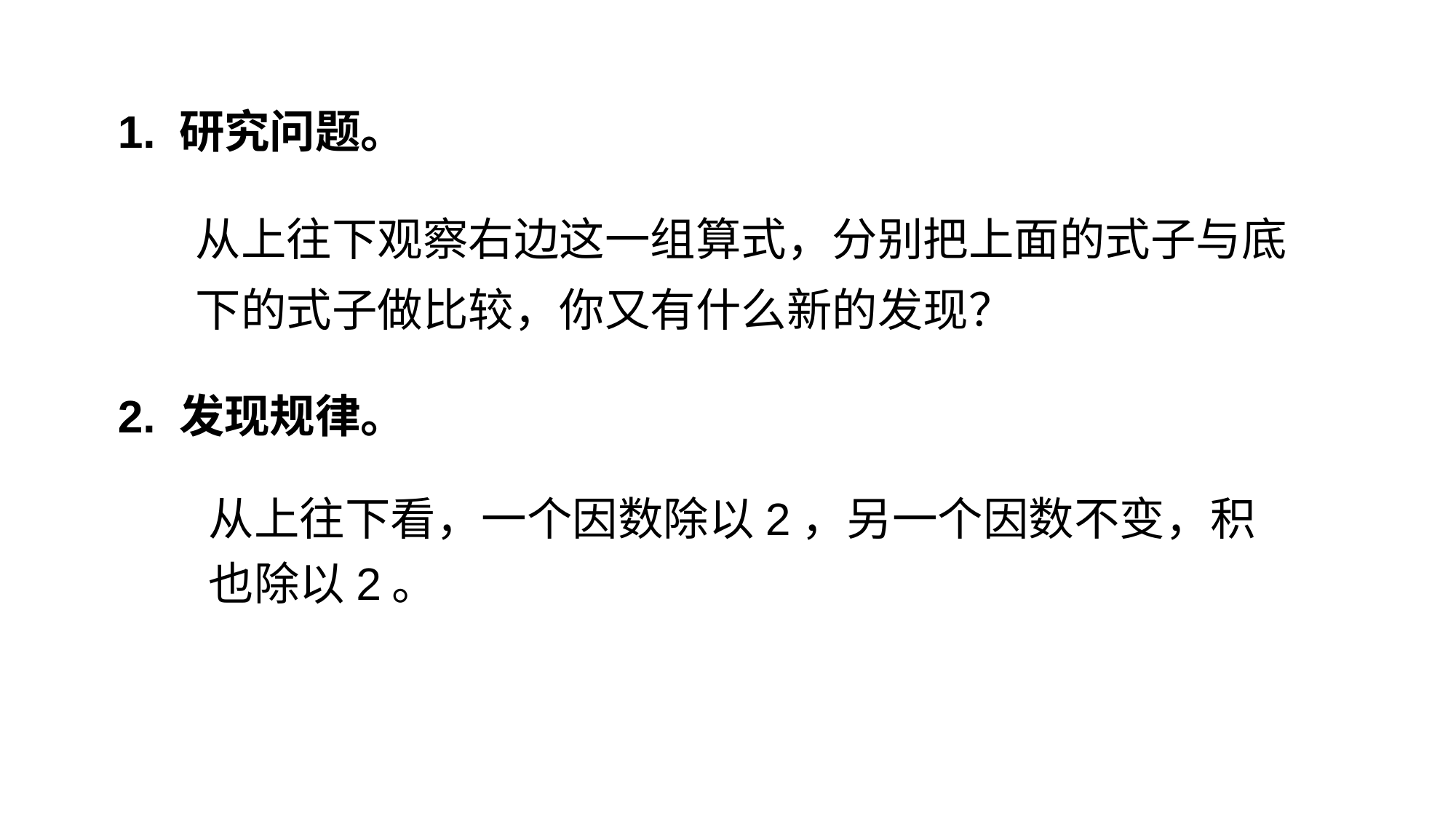

1. 研究问题。
从上往下观察右边这一组算式，分别把上面的式子与底下的式子做比较，你又有什么新的发现？
2. 发现规律。
从上往下看，一个因数除以2，另一个因数不变，积也除以2。